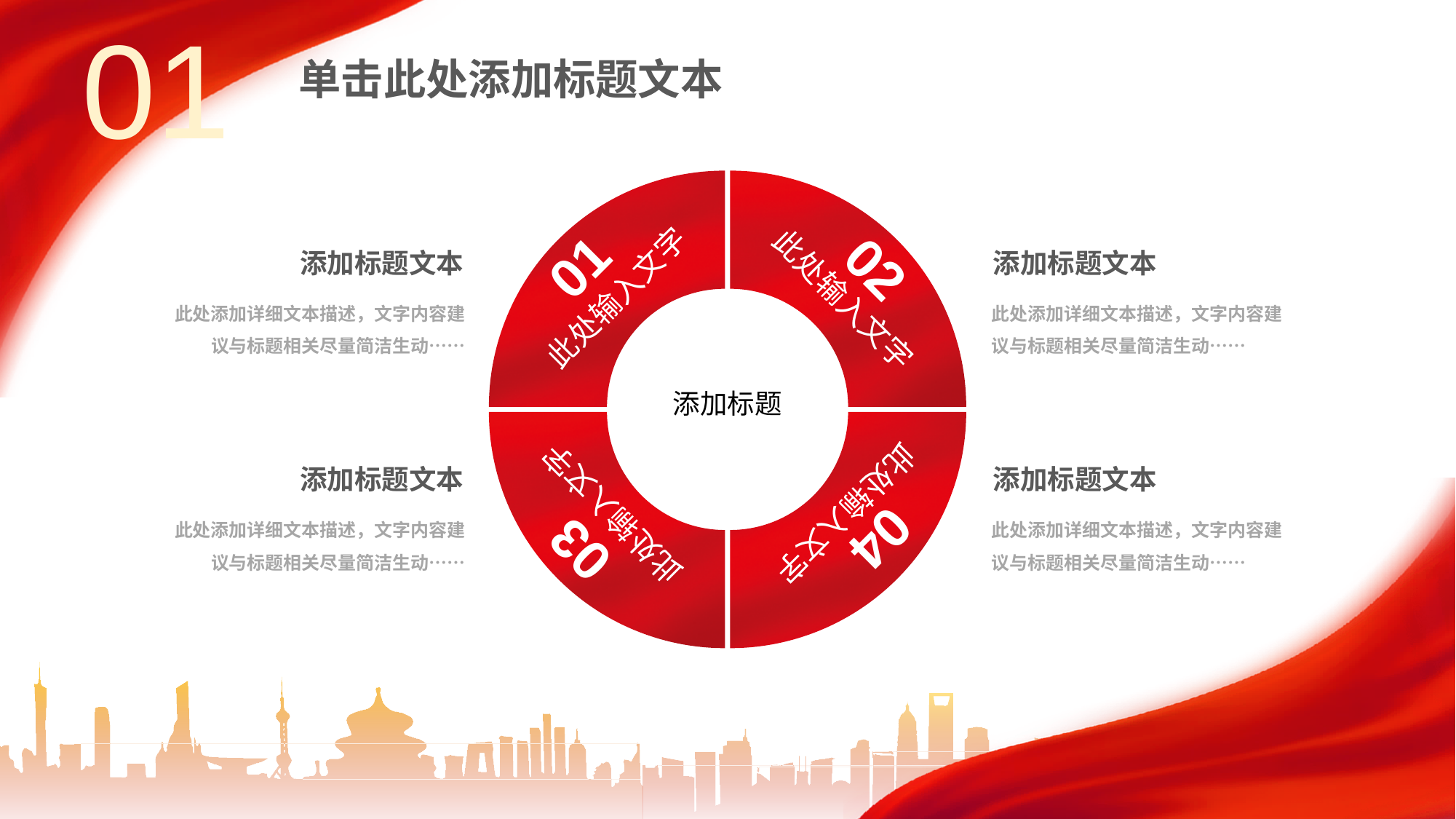

01
单击此处添加标题文本

### Chart

| Category | 销售额 |
|---|---|
| 第一季度 | 30.0 |
| 第二季度 | 30.0 |
| 第三季度 | 30.0 |
| 第四季度 | 30.0 |
01
02
此处输入文字
此处输入文字
此处输入文字
此处输入文字
04
03
添加标题文本
此处添加详细文本描述，文字内容建议与标题相关尽量简洁生动……
添加标题文本
此处添加详细文本描述，文字内容建议与标题相关尽量简洁生动……
添加标题
添加标题文本
此处添加详细文本描述，文字内容建议与标题相关尽量简洁生动……
添加标题文本
此处添加详细文本描述，文字内容建议与标题相关尽量简洁生动……